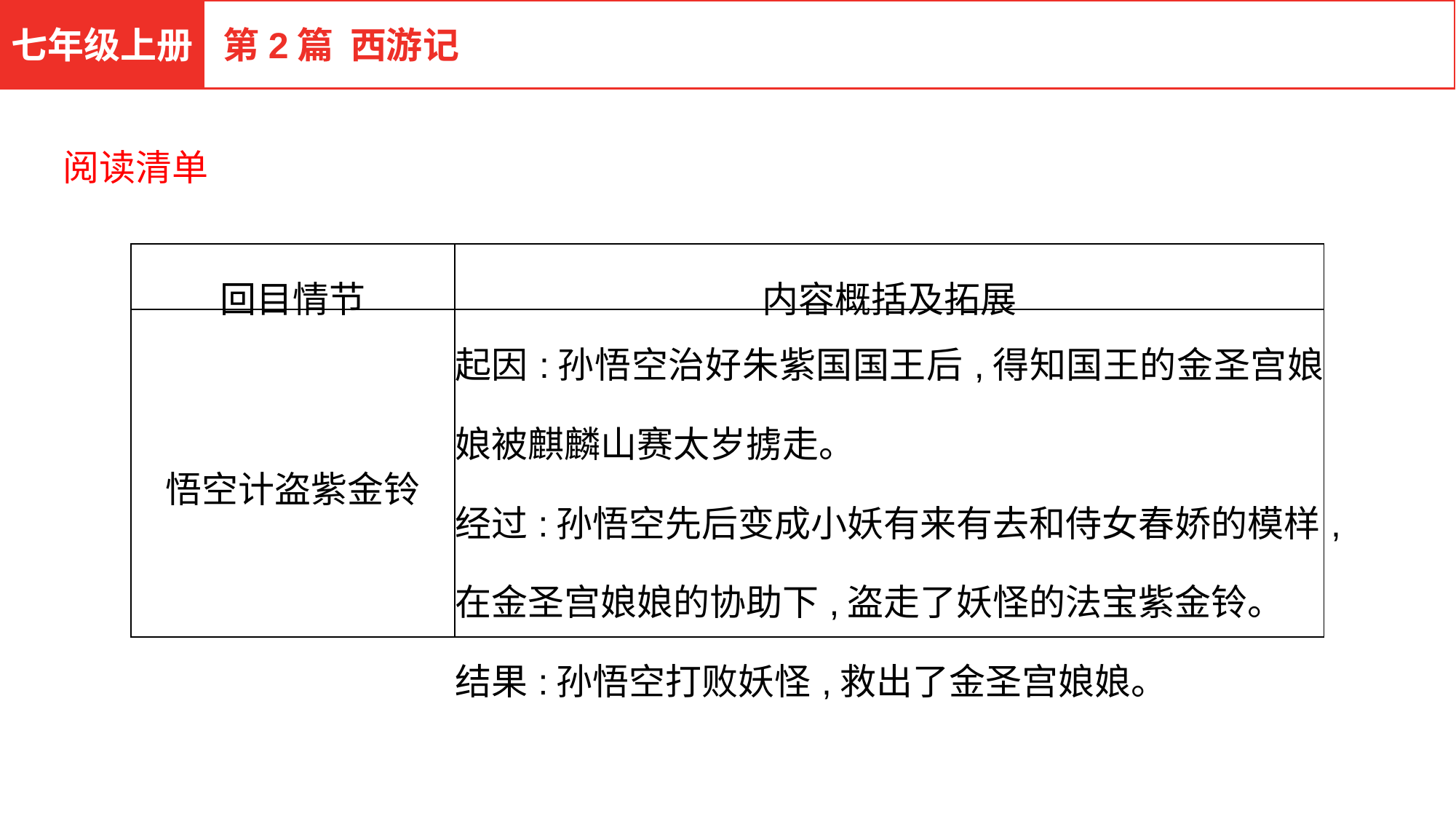

七年级上册
第2篇  西游记
阅读清单
| 回目情节 | 内容概括及拓展 |
| --- | --- |
| 悟空计盗紫金铃 | 起因:孙悟空治好朱紫国国王后,得知国王的金圣宫娘娘被麒麟山赛太岁掳走。 经过:孙悟空先后变成小妖有来有去和侍女春娇的模样,在金圣宫娘娘的协助下,盗走了妖怪的法宝紫金铃。 结果:孙悟空打败妖怪,救出了金圣宫娘娘。 |